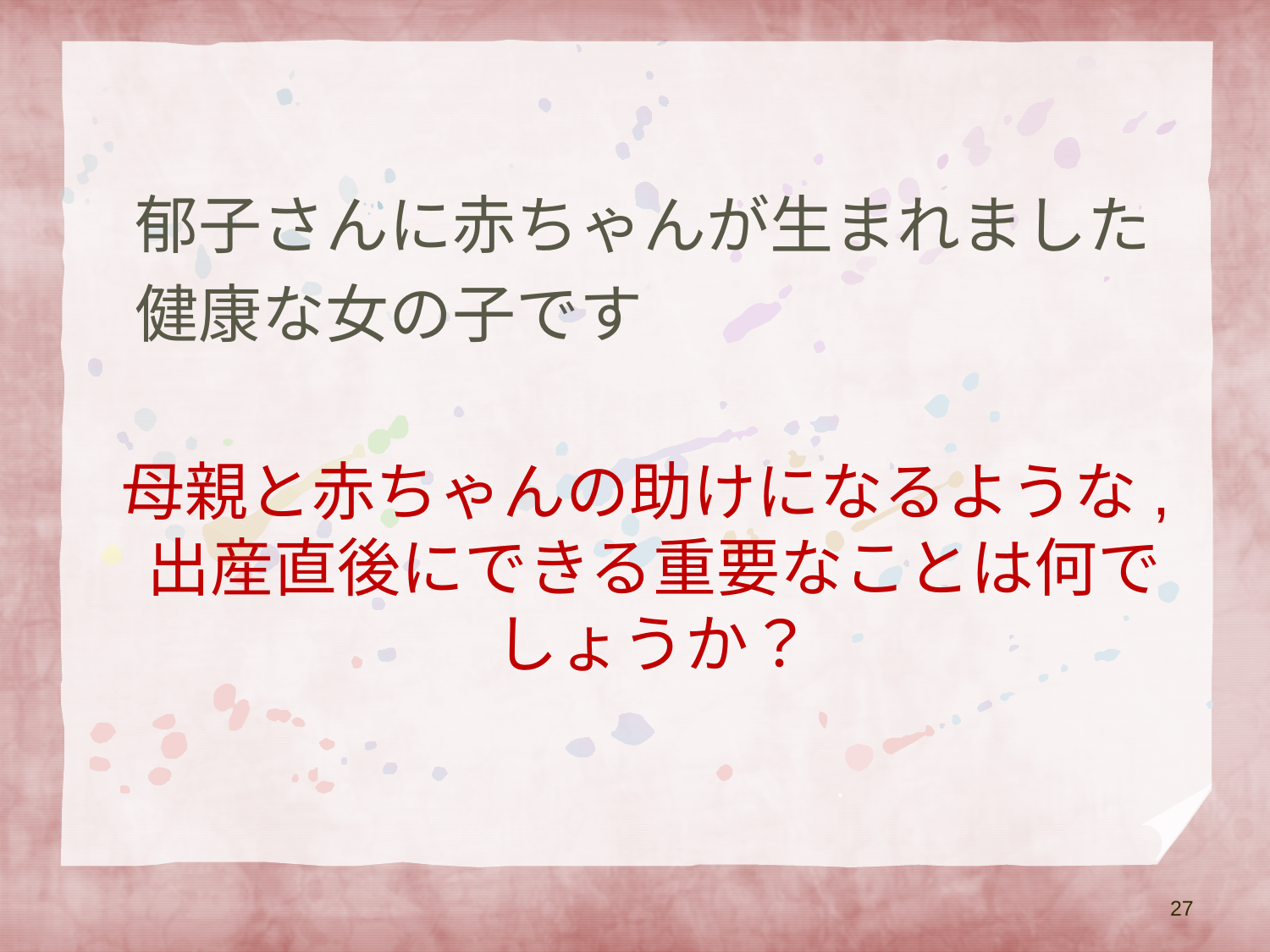

郁子さんに赤ちゃんが生まれました
   健康な女の子です

  母親と赤ちゃんの助けになるような,出産直後にできる重要なことは何でしょうか？
27